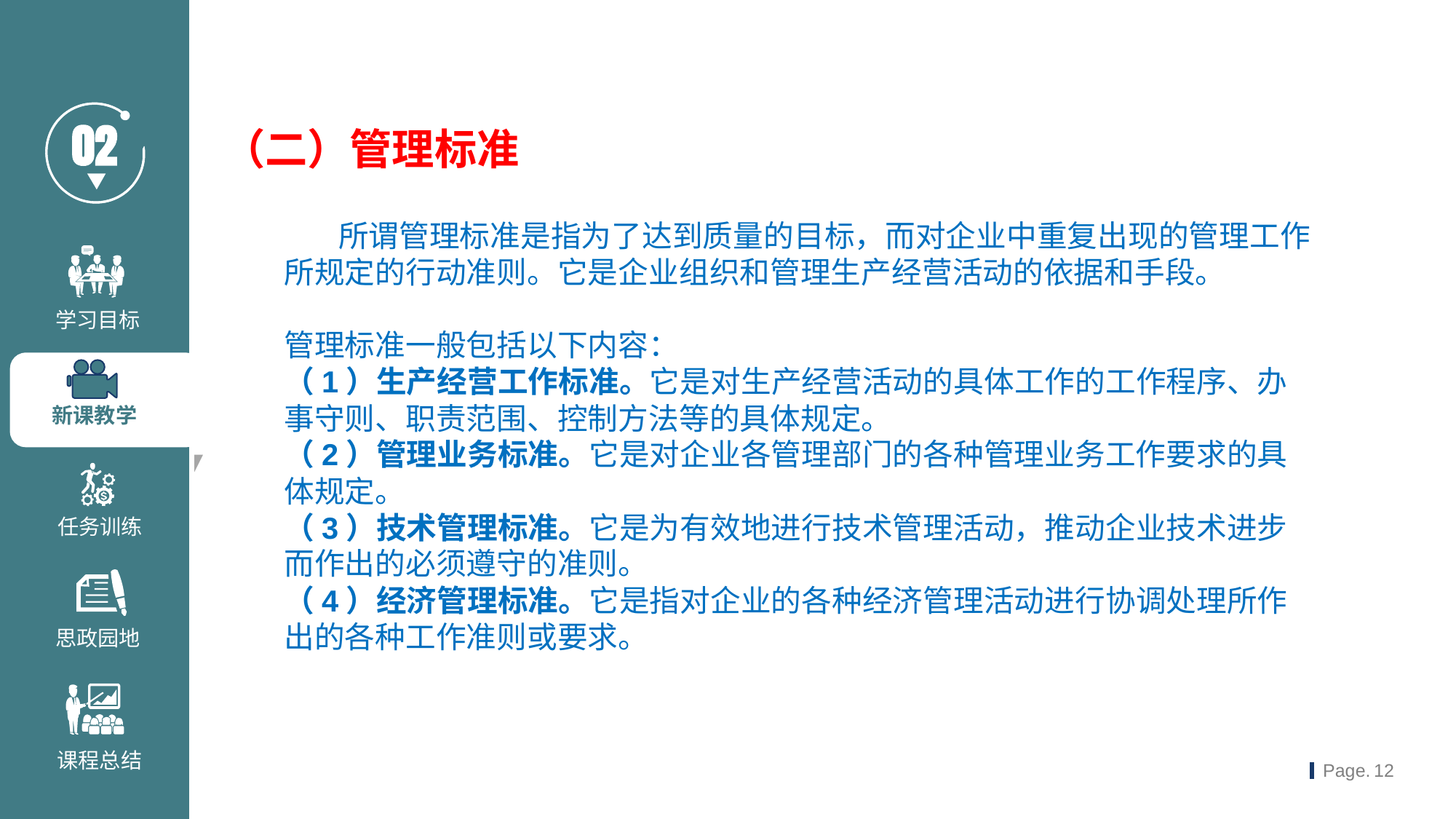

（二）管理标准
       所谓管理标准是指为了达到质量的目标，而对企业中重复出现的管理工作所规定的行动准则。它是企业组织和管理生产经营活动的依据和手段。

管理标准一般包括以下内容：
（1）生产经营工作标准。它是对生产经营活动的具体工作的工作程序、办
事守则、职责范围、控制方法等的具体规定。
（2）管理业务标准。它是对企业各管理部门的各种管理业务工作要求的具体规定。
（3）技术管理标准。它是为有效地进行技术管理活动，推动企业技术进步
而作出的必须遵守的准则。
（4）经济管理标准。它是指对企业的各种经济管理活动进行协调处理所作出的各种工作准则或要求。